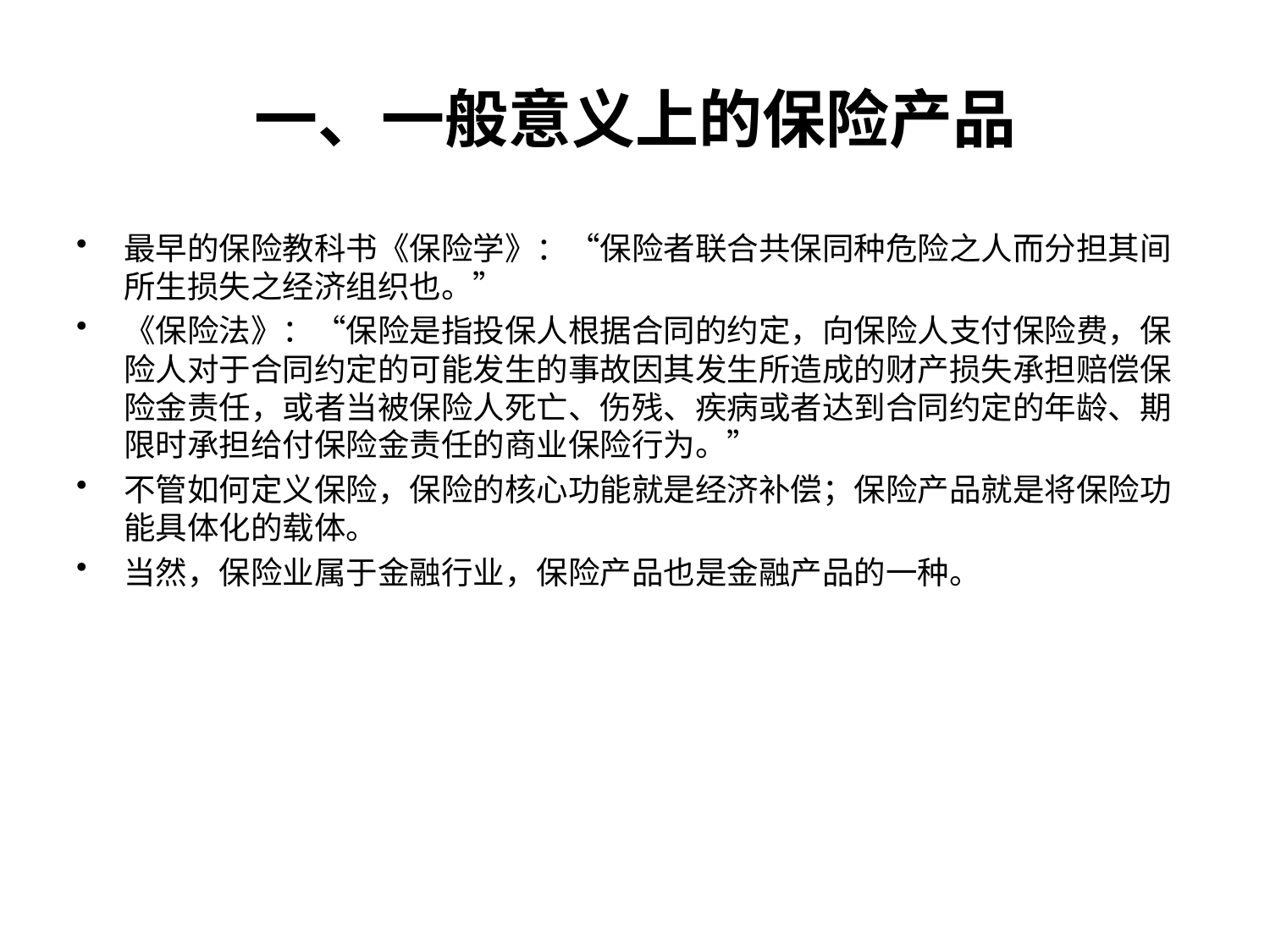

# 一、一般意义上的保险产品
最早的保险教科书《保险学》：“保险者联合共保同种危险之人而分担其间所生损失之经济组织也。”
《保险法》：“保险是指投保人根据合同的约定，向保险人支付保险费，保险人对于合同约定的可能发生的事故因其发生所造成的财产损失承担赔偿保险金责任，或者当被保险人死亡、伤残、疾病或者达到合同约定的年龄、期限时承担给付保险金责任的商业保险行为。”
不管如何定义保险，保险的核心功能就是经济补偿；保险产品就是将保险功能具体化的载体。
当然，保险业属于金融行业，保险产品也是金融产品的一种。